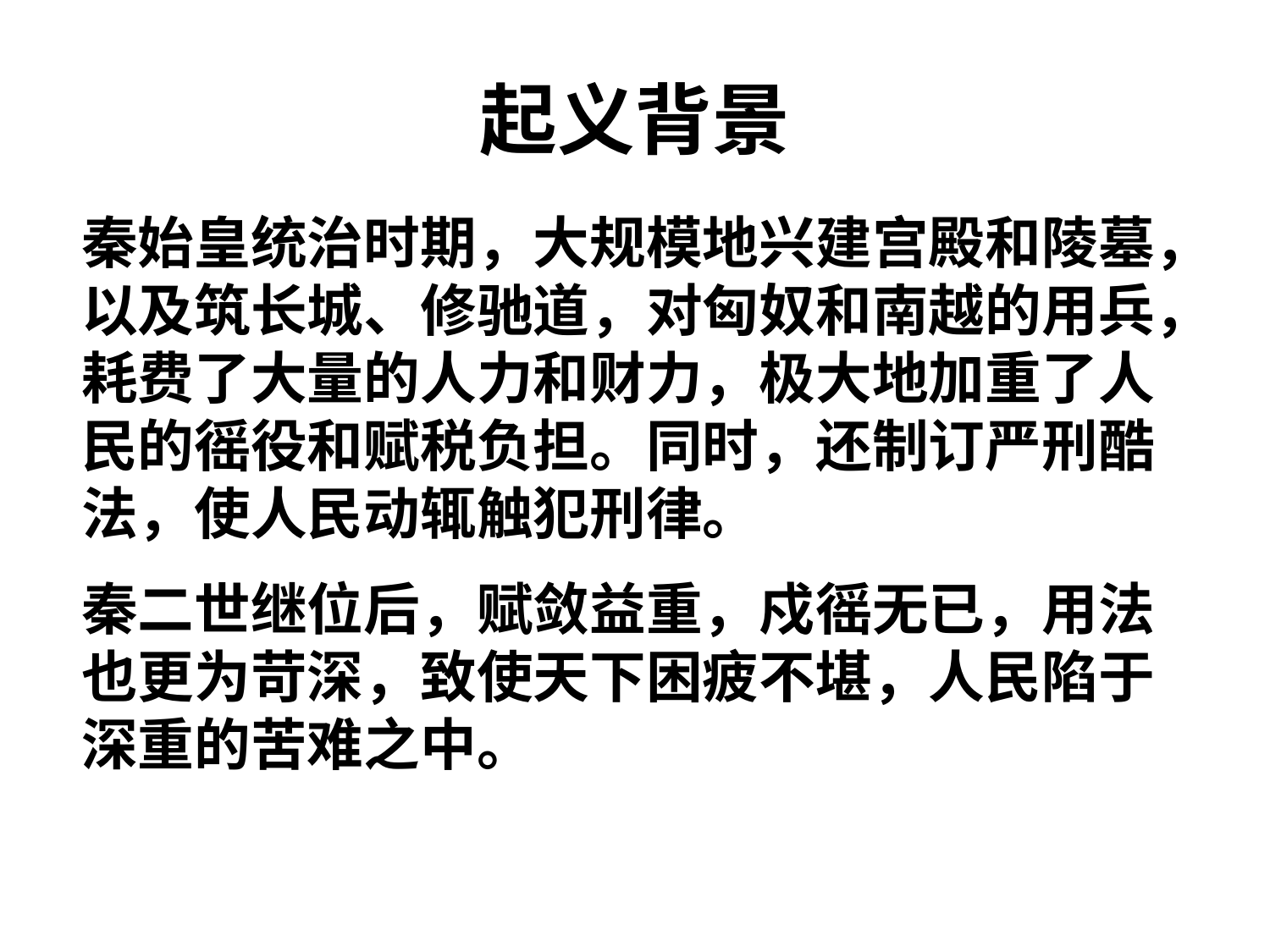

# 起义背景
秦始皇统治时期，大规模地兴建宫殿和陵墓，以及筑长城、修驰道，对匈奴和南越的用兵，耗费了大量的人力和财力，极大地加重了人民的徭役和赋税负担。同时，还制订严刑酷法，使人民动辄触犯刑律。
秦二世继位后，赋敛益重，戍徭无已，用法也更为苛深，致使天下困疲不堪，人民陷于深重的苦难之中。